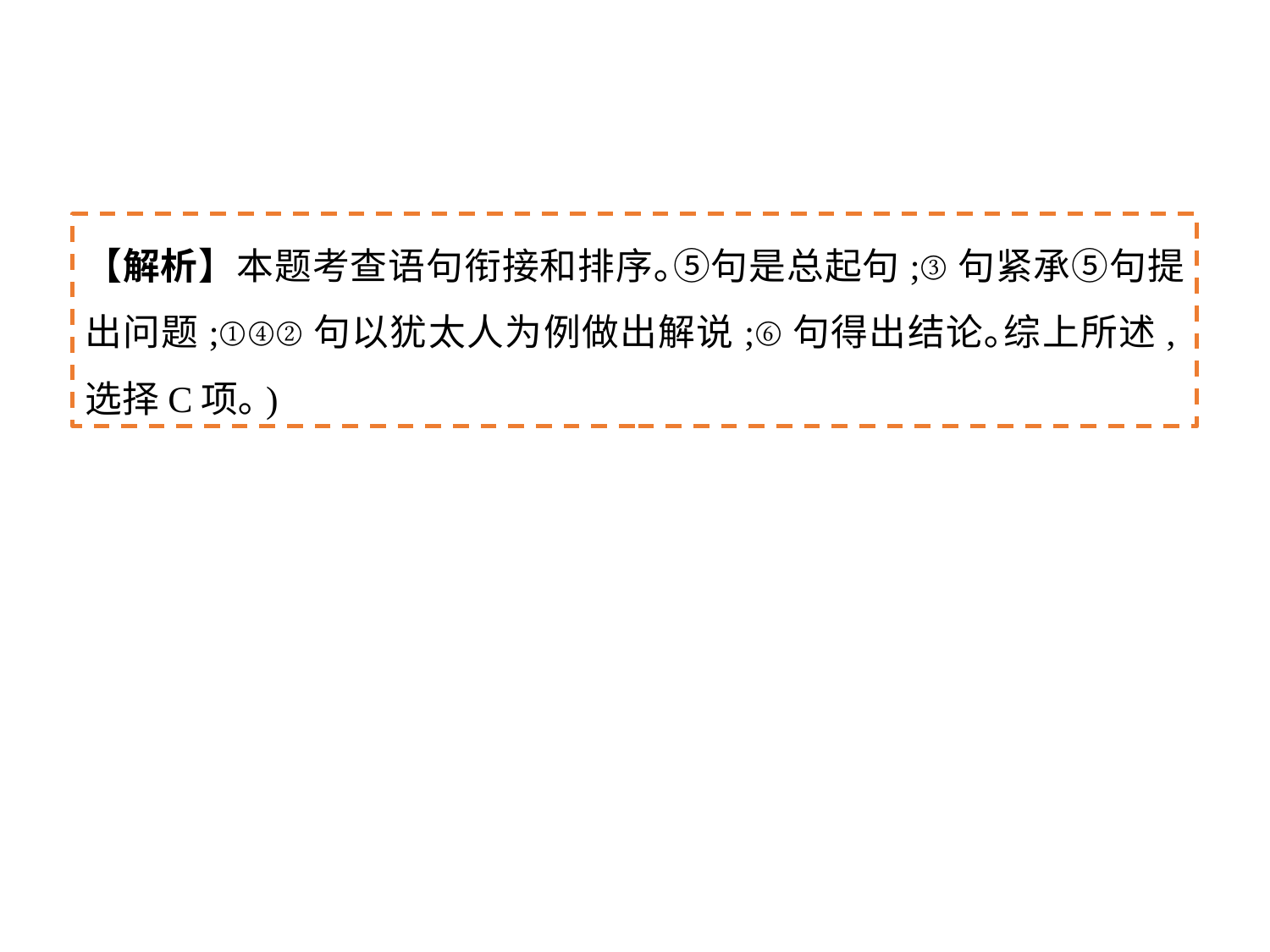

【解析】本题考查语句衔接和排序｡⑤句是总起句;③句紧承⑤句提出问题;①④②句以犹太人为例做出解说;⑥句得出结论｡综上所述,选择C项｡)